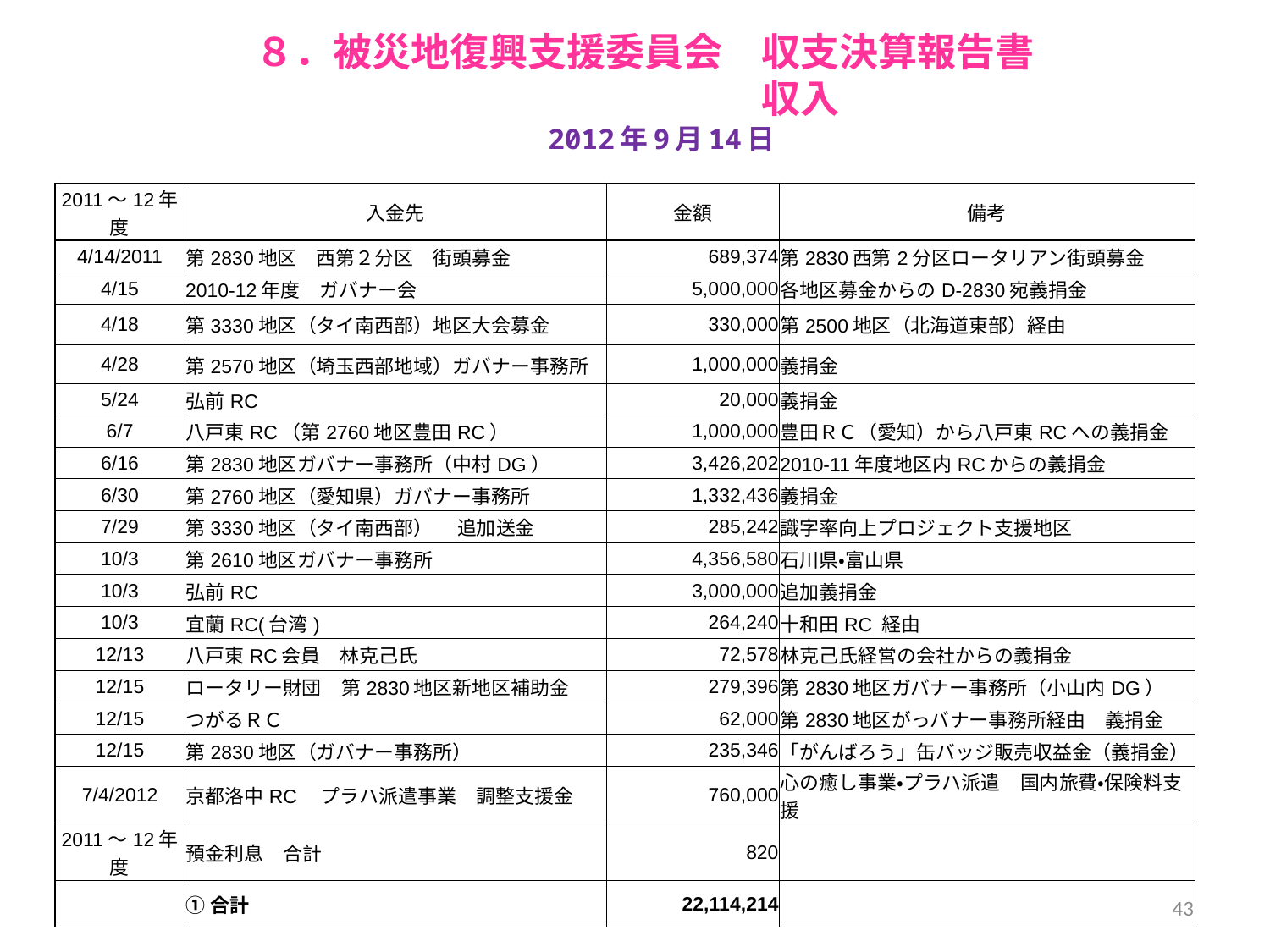

# ８．被災地復興支援委員会　収支決算報告書 　　　　　　　　　　　　　　　　　収入　　　　　　　　　　2012年9月14日
|  |  |  |  |
| --- | --- | --- | --- |
|  |  |  |  |
|  |  |  |  |
| 2011～12年度 | 入金先 | 金額 | 備考 |
| 4/14/2011 | 第2830地区　西第２分区　街頭募金 | 689,374 | 第2830西第2分区ロータリアン街頭募金 |
| 4/15 | 2010-12年度　ガバナー会 | 5,000,000 | 各地区募金からのD-2830宛義捐金 |
| 4/18 | 第3330地区（タイ南西部）地区大会募金 | 330,000 | 第2500地区（北海道東部）経由 |
| 4/28 | 第2570地区（埼玉西部地域）ガバナー事務所 | 1,000,000 | 義捐金 |
| 5/24 | 弘前RC | 20,000 | 義捐金 |
| 6/7 | 八戸東RC（第2760地区豊田RC） | 1,000,000 | 豊田ＲＣ（愛知）から八戸東RCへの義捐金 |
| 6/16 | 第2830地区ガバナー事務所（中村DG） | 3,426,202 | 2010-11年度地区内RCからの義捐金 |
| 6/30 | 第2760地区（愛知県）ガバナー事務所 | 1,332,436 | 義捐金 |
| 7/29 | 第3330地区（タイ南西部）　 追加送金 | 285,242 | 識字率向上プロジェクト支援地区 |
| 10/3 | 第2610地区ガバナー事務所 | 4,356,580 | 石川県・富山県 |
| 10/3 | 弘前RC | 3,000,000 | 追加義捐金 |
| 10/3 | 宜蘭RC(台湾) | 264,240 | 十和田RC 経由 |
| 12/13 | 八戸東RC会員　林克己氏 | 72,578 | 林克己氏経営の会社からの義捐金 |
| 12/15 | ロータリー財団　第2830地区新地区補助金 | 279,396 | 第2830地区ガバナー事務所（小山内DG） |
| 12/15 | つがるＲＣ | 62,000 | 第2830地区がっバナー事務所経由　義捐金 |
| 12/15 | 第2830地区（ガバナー事務所） | 235,346 | 「がんばろう」缶バッジ販売収益金（義捐金） |
| 7/4/2012 | 京都洛中RC　プラハ派遣事業　調整支援金 | 760,000 | 心の癒し事業・プラハ派遣　国内旅費・保険料支援 |
| 2011～12年度 | 預金利息　合計 | 820 |  |
|  | ①合計 | 22,114,214 |  |
|  |  |  |  |
43